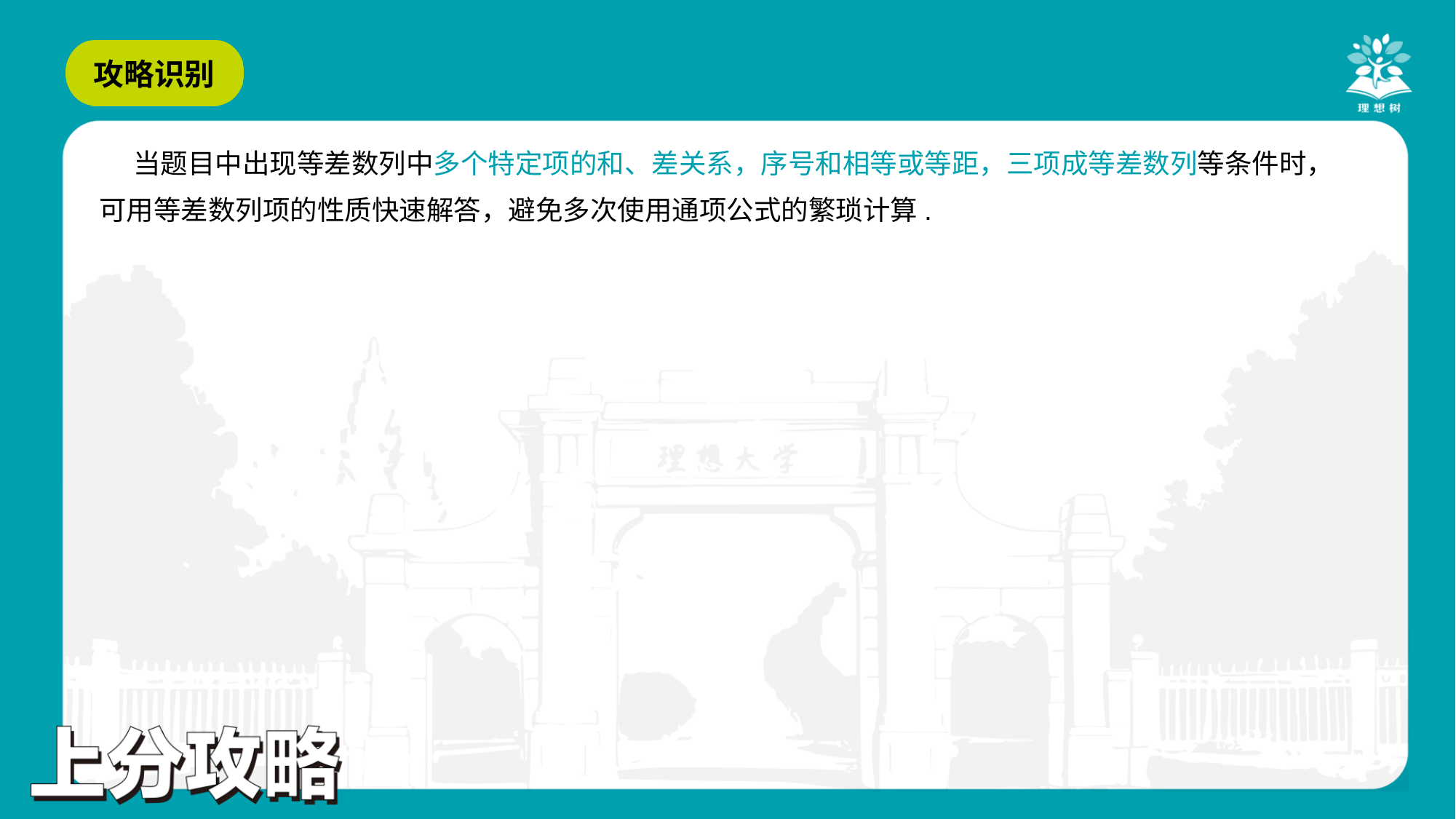

当题目中出现等差数列中多个特定项的和、差关系，序号和相等或等距，三项成等差数列等条件时，
可用等差数列项的性质快速解答，避免多次使用通项公式的繁琐计算.